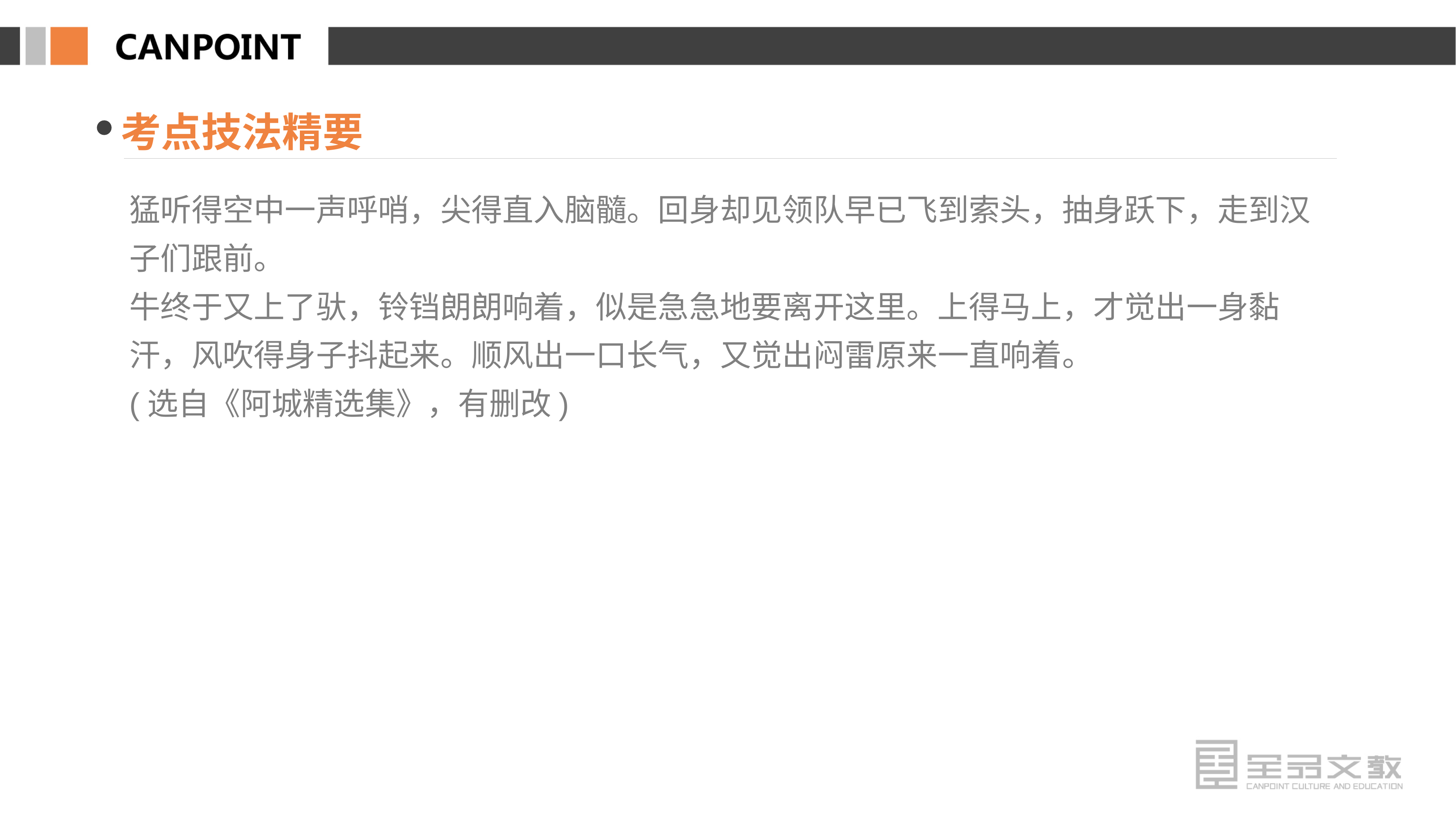

考点技法精要

猛听得空中一声呼哨，尖得直入脑髓。回身却见领队早已飞到索头，抽身跃下，走到汉子们跟前。
牛终于又上了驮，铃铛朗朗响着，似是急急地要离开这里。上得马上，才觉出一身黏汗，风吹得身子抖起来。顺风出一口长气，又觉出闷雷原来一直响着。
(选自《阿城精选集》，有删改)